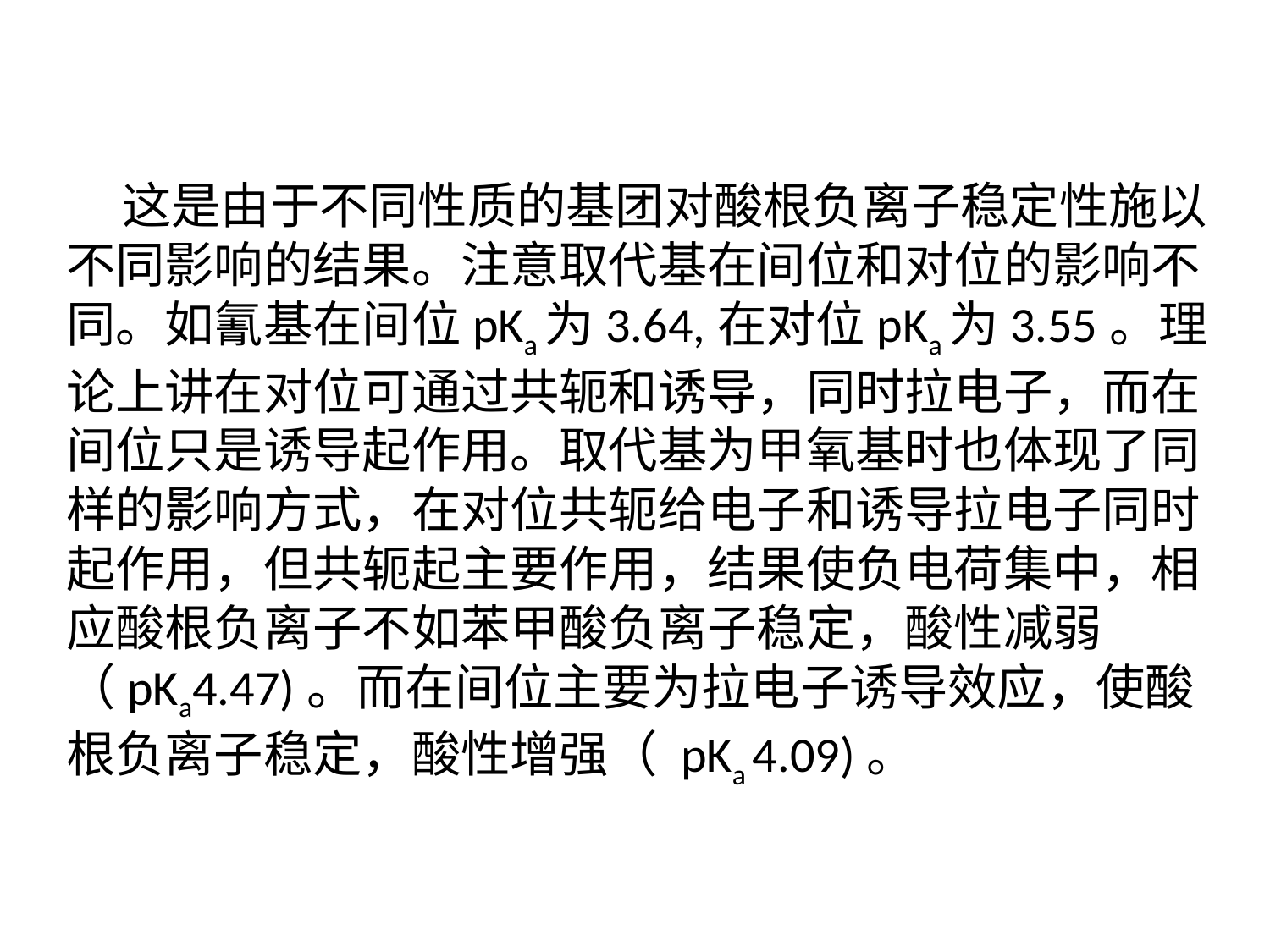

这是由于不同性质的基团对酸根负离子稳定性施以不同影响的结果。注意取代基在间位和对位的影响不同。如氰基在间位pKa为3.64,在对位pKa为3.55。理论上讲在对位可通过共轭和诱导，同时拉电子，而在间位只是诱导起作用。取代基为甲氧基时也体现了同样的影响方式，在对位共轭给电子和诱导拉电子同时起作用，但共轭起主要作用，结果使负电荷集中，相应酸根负离子不如苯甲酸负离子稳定，酸性减弱（pKa4.47)。而在间位主要为拉电子诱导效应，使酸根负离子稳定，酸性增强（ pKa 4.09)。